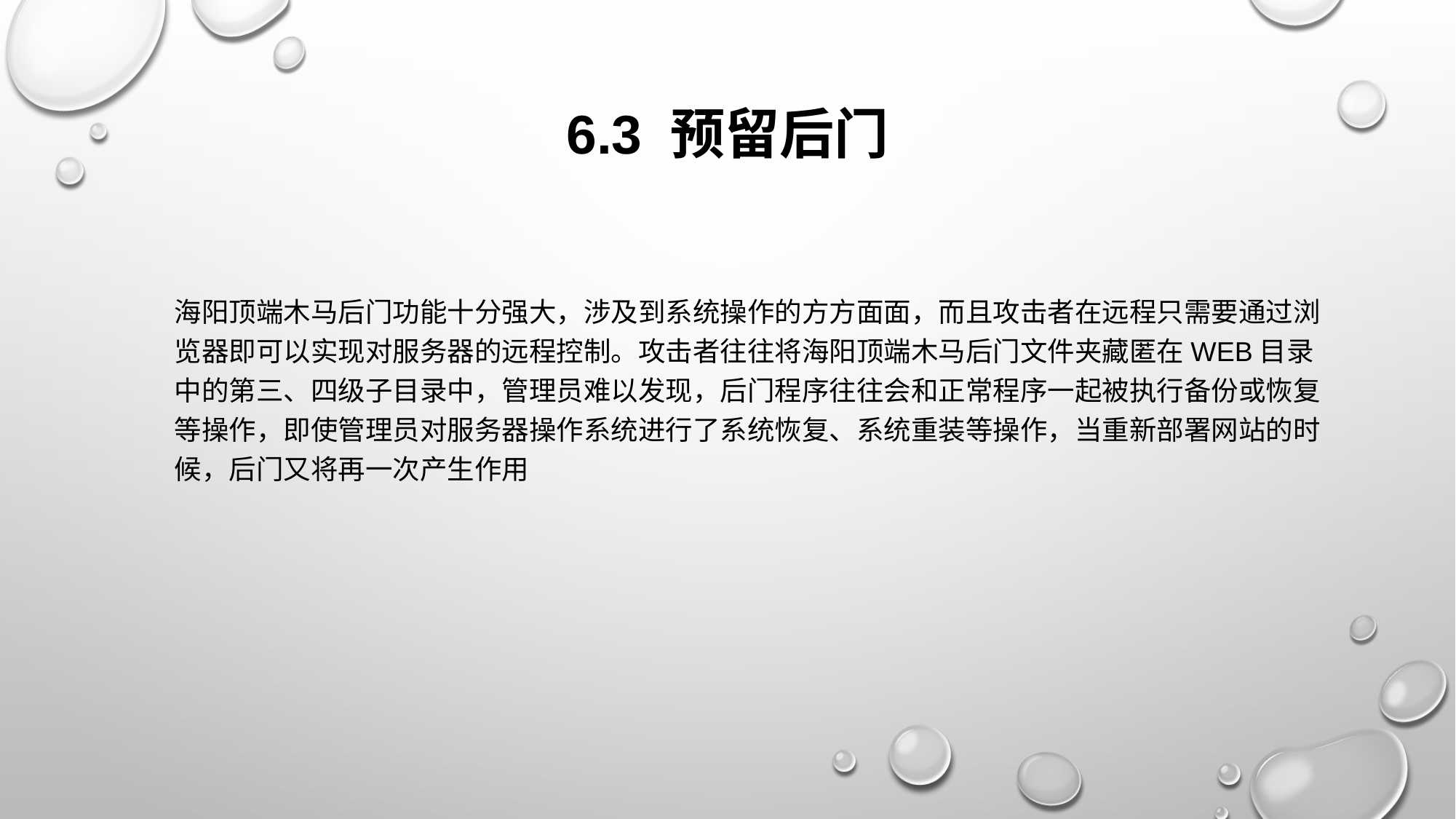

# 6.3 预留后门
海阳顶端木马后门功能十分强大，涉及到系统操作的方方面面，而且攻击者在远程只需要通过浏览器即可以实现对服务器的远程控制。攻击者往往将海阳顶端木马后门文件夹藏匿在web目录中的第三、四级子目录中，管理员难以发现，后门程序往往会和正常程序一起被执行备份或恢复等操作，即使管理员对服务器操作系统进行了系统恢复、系统重装等操作，当重新部署网站的时候，后门又将再一次产生作用